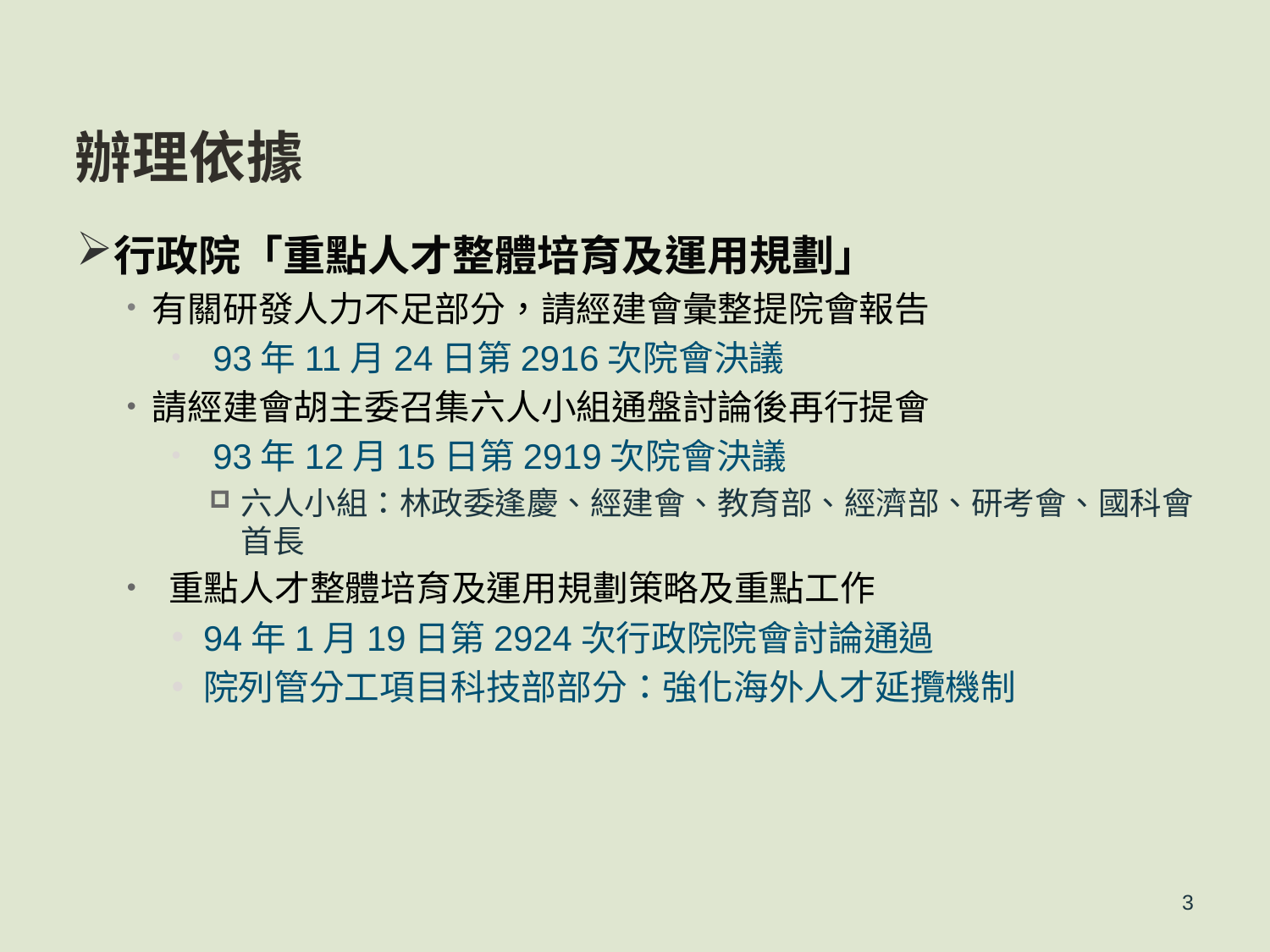

# 辦理依據
行政院「重點人才整體培育及運用規劃」
有關研發人力不足部分，請經建會彙整提院會報告
 93年11月24日第2916次院會決議
請經建會胡主委召集六人小組通盤討論後再行提會
 93年12月15日第2919次院會決議
六人小組：林政委逢慶、經建會、教育部、經濟部、研考會、國科會首長
 重點人才整體培育及運用規劃策略及重點工作
94年1月19日第2924次行政院院會討論通過
院列管分工項目科技部部分：強化海外人才延攬機制

3